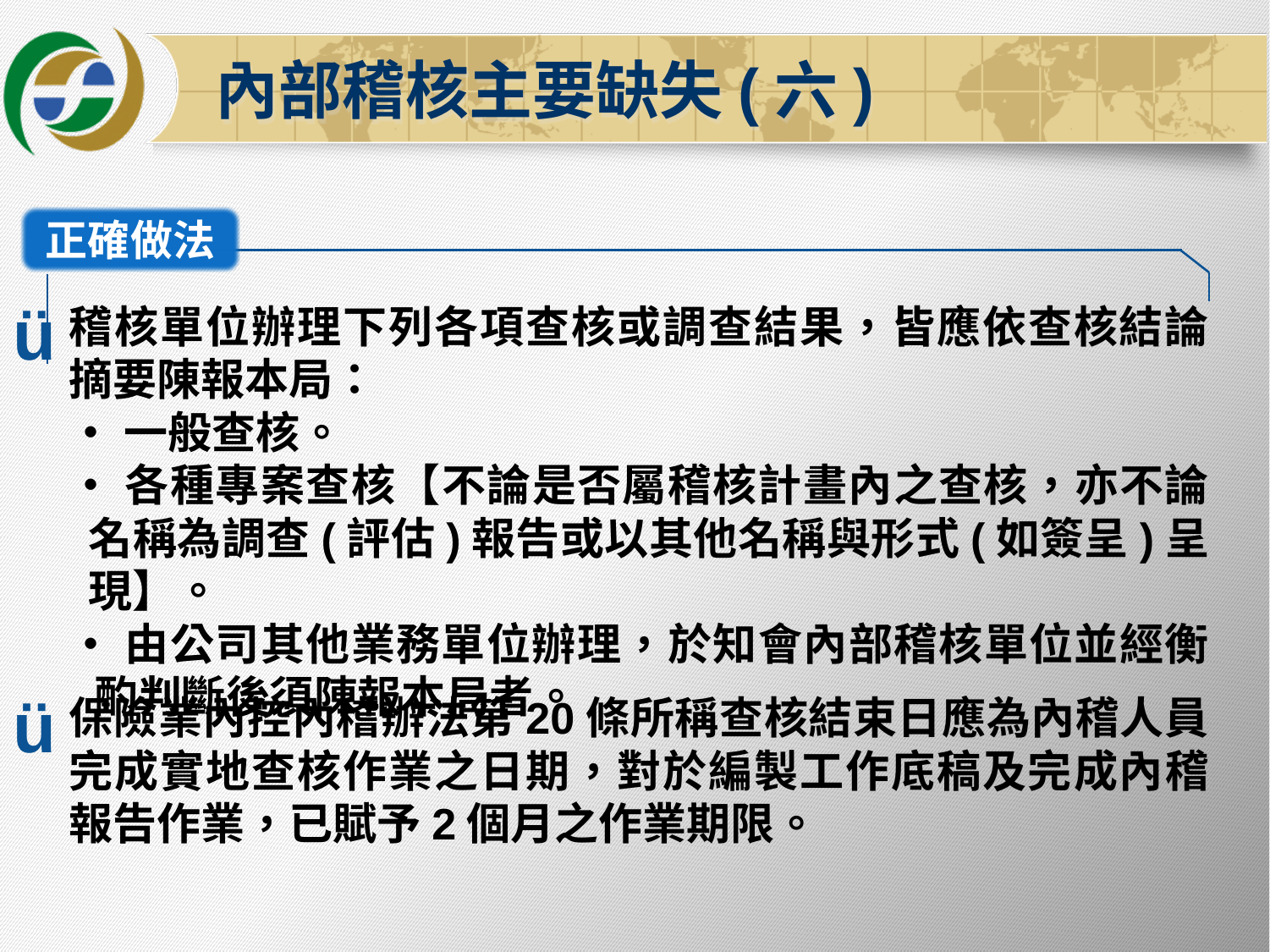

內部稽核主要缺失(六)
正確做法
ü
稽核單位辦理下列各項查核或調查結果，皆應依查核結論摘要陳報本局：
•一般查核。
•各種專案查核【不論是否屬稽核計畫內之查核，亦不論名稱為調查(評估)報告或以其他名稱與形式(如簽呈)呈現】。
•由公司其他業務單位辦理，於知會內部稽核單位並經衡酌判斷後須陳報本局者。
ü
保險業內控內稽辦法第20條所稱查核結束日應為內稽人員完成實地查核作業之日期，對於編製工作底稿及完成內稽報告作業，已賦予2個月之作業期限。